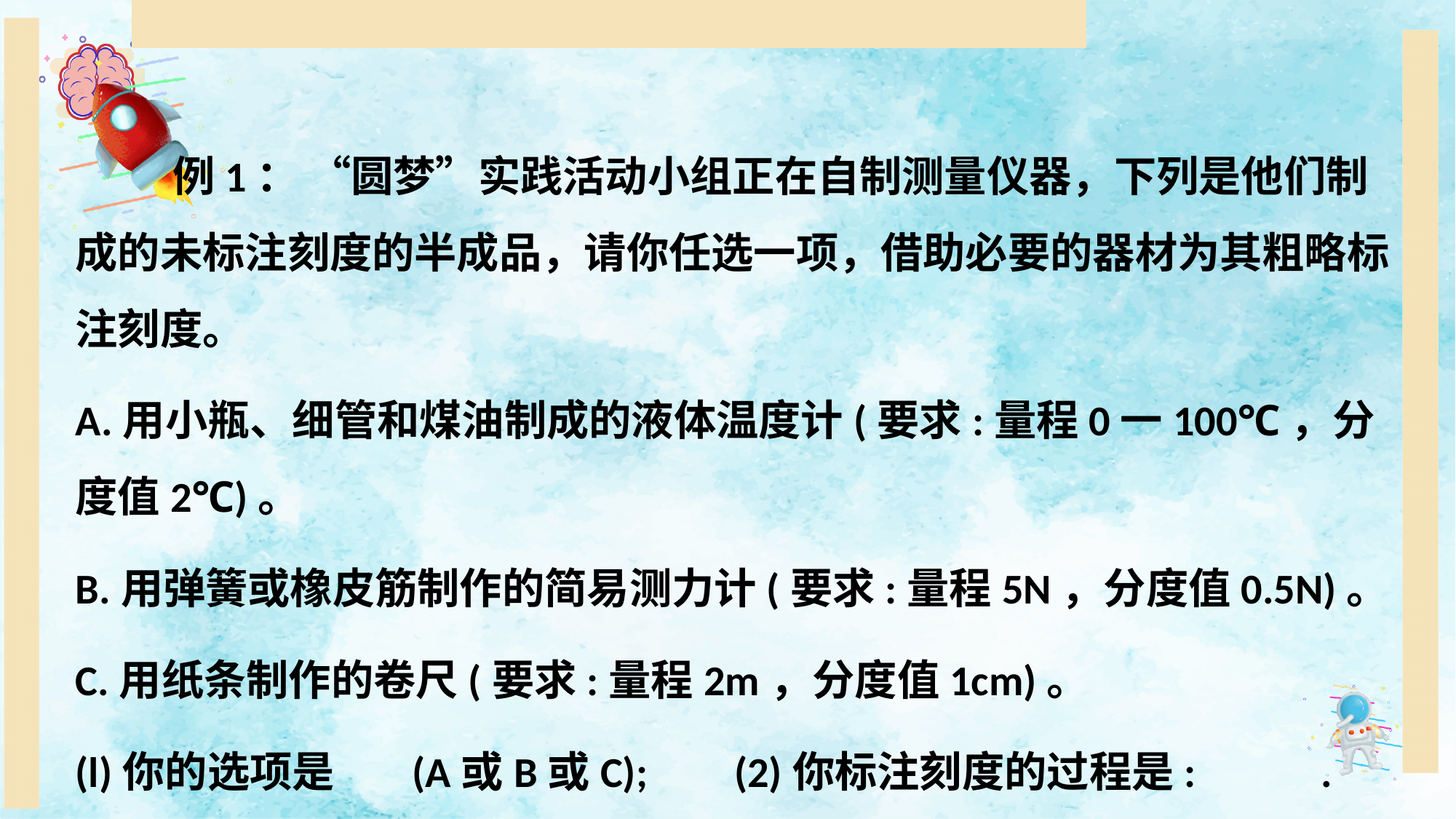

例1： “圆梦”实践活动小组正在自制测量仪器，下列是他们制成的未标注刻度的半成品，请你任选一项，借助必要的器材为其粗略标注刻度。
A.用小瓶、细管和煤油制成的液体温度计(要求:量程0一100℃，分度值2℃)。
B.用弹簧或橡皮筋制作的简易测力计(要求:量程5N，分度值0.5N)。
C.用纸条制作的卷尺(要求:量程2m，分度值1cm)。
(l)你的选项是       (A或B或C);         (2)你标注刻度的过程是:             .